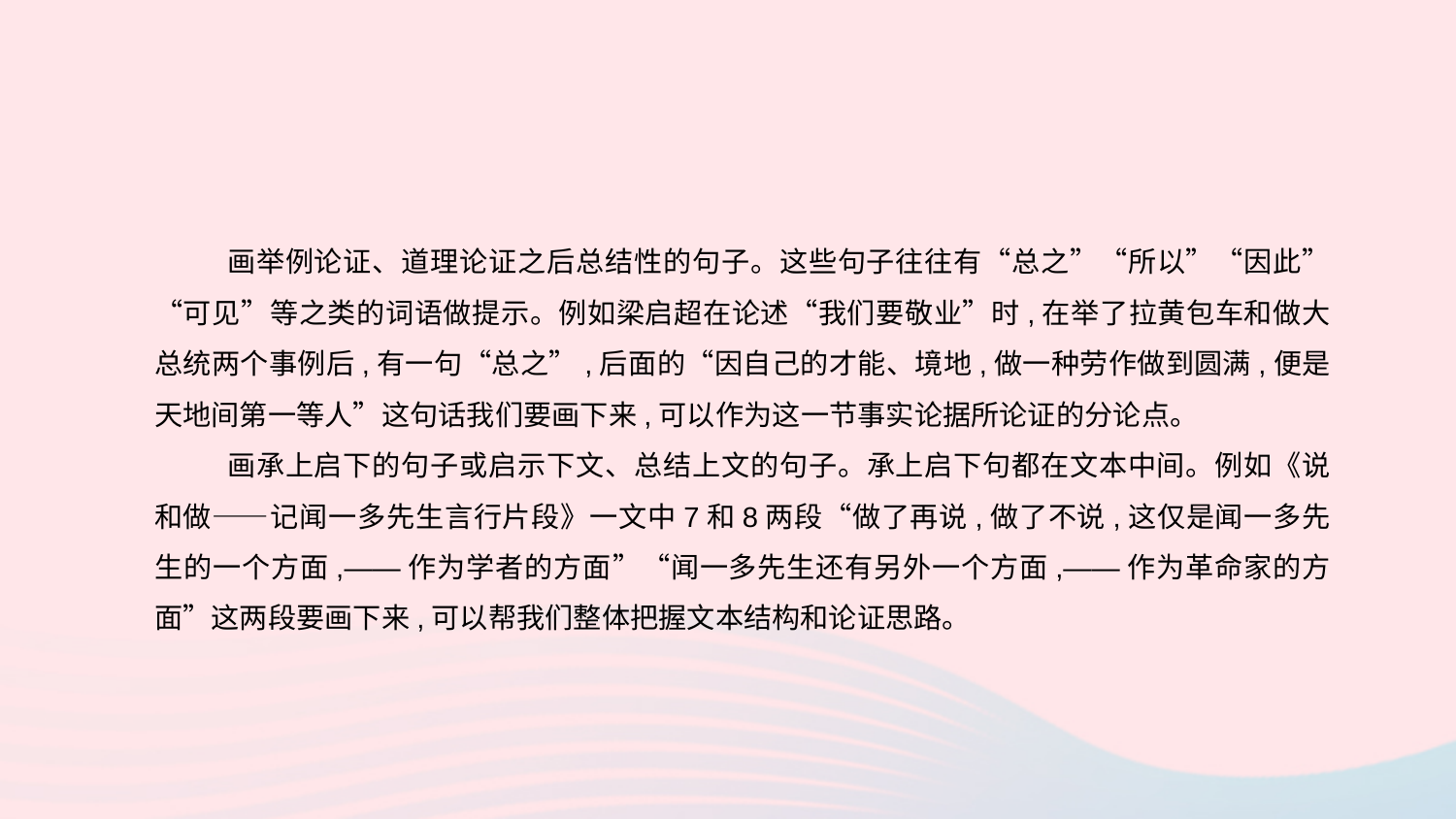

画举例论证、道理论证之后总结性的句子。这些句子往往有“总之”“所以”“因此”“可见”等之类的词语做提示。例如梁启超在论述“我们要敬业”时,在举了拉黄包车和做大总统两个事例后,有一句“总之”,后面的“因自己的才能、境地,做一种劳作做到圆满,便是天地间第一等人”这句话我们要画下来,可以作为这一节事实论据所论证的分论点。
画承上启下的句子或启示下文、总结上文的句子。承上启下句都在文本中间。例如《说和做——记闻一多先生言行片段》一文中7和8两段“做了再说,做了不说,这仅是闻一多先生的一个方面,——作为学者的方面”“闻一多先生还有另外一个方面,——作为革命家的方面”这两段要画下来,可以帮我们整体把握文本结构和论证思路。